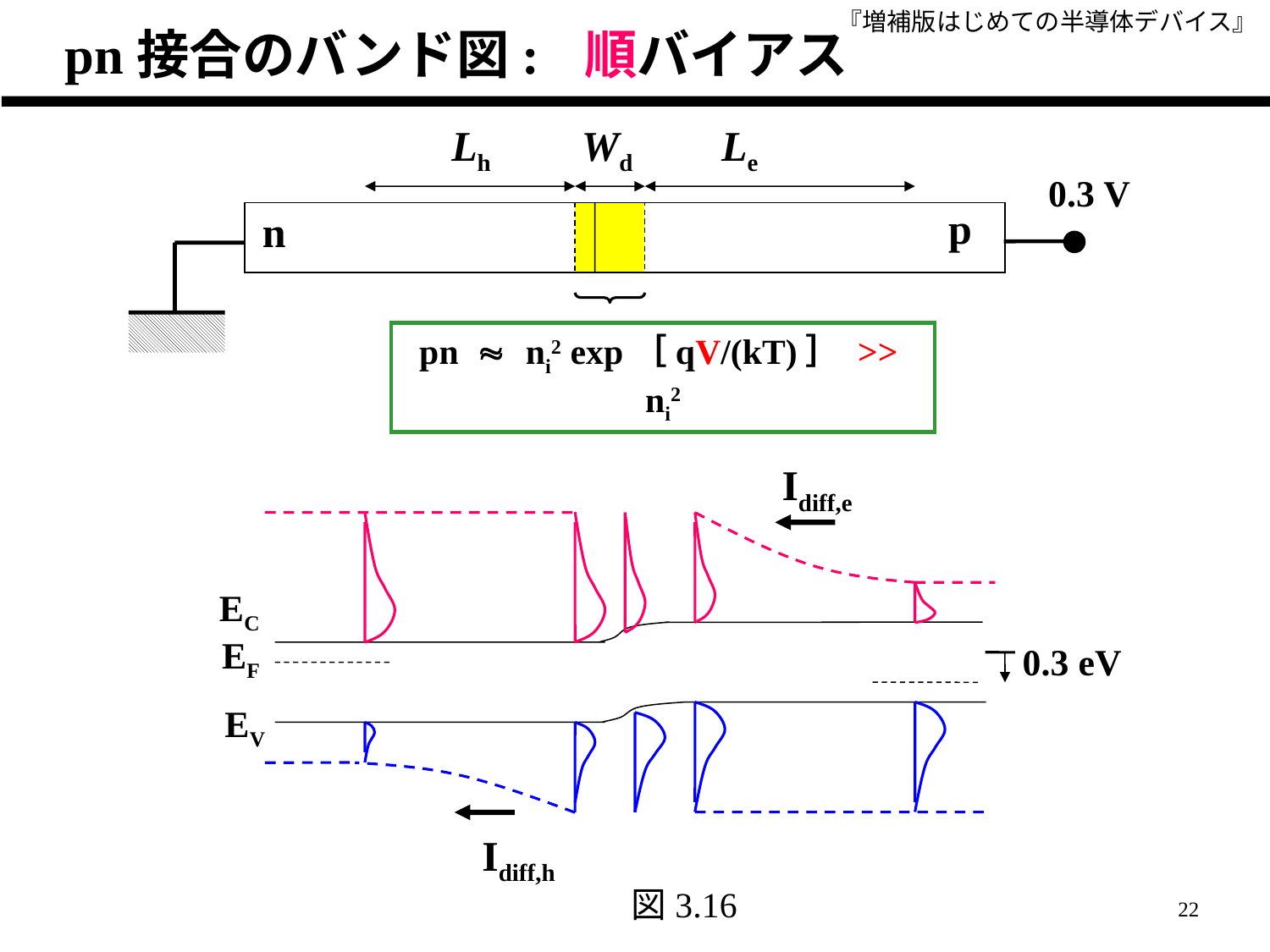

pn接合のバンド図:  順バイアス
Lh
Wd
Le
0.3 V

p
n

pn  ≈ ni2 exp［qV/(kT)］ >>  ni2
Idiff,e

EC

EF
EV
0.3 eV

Idiff,h
図3.16